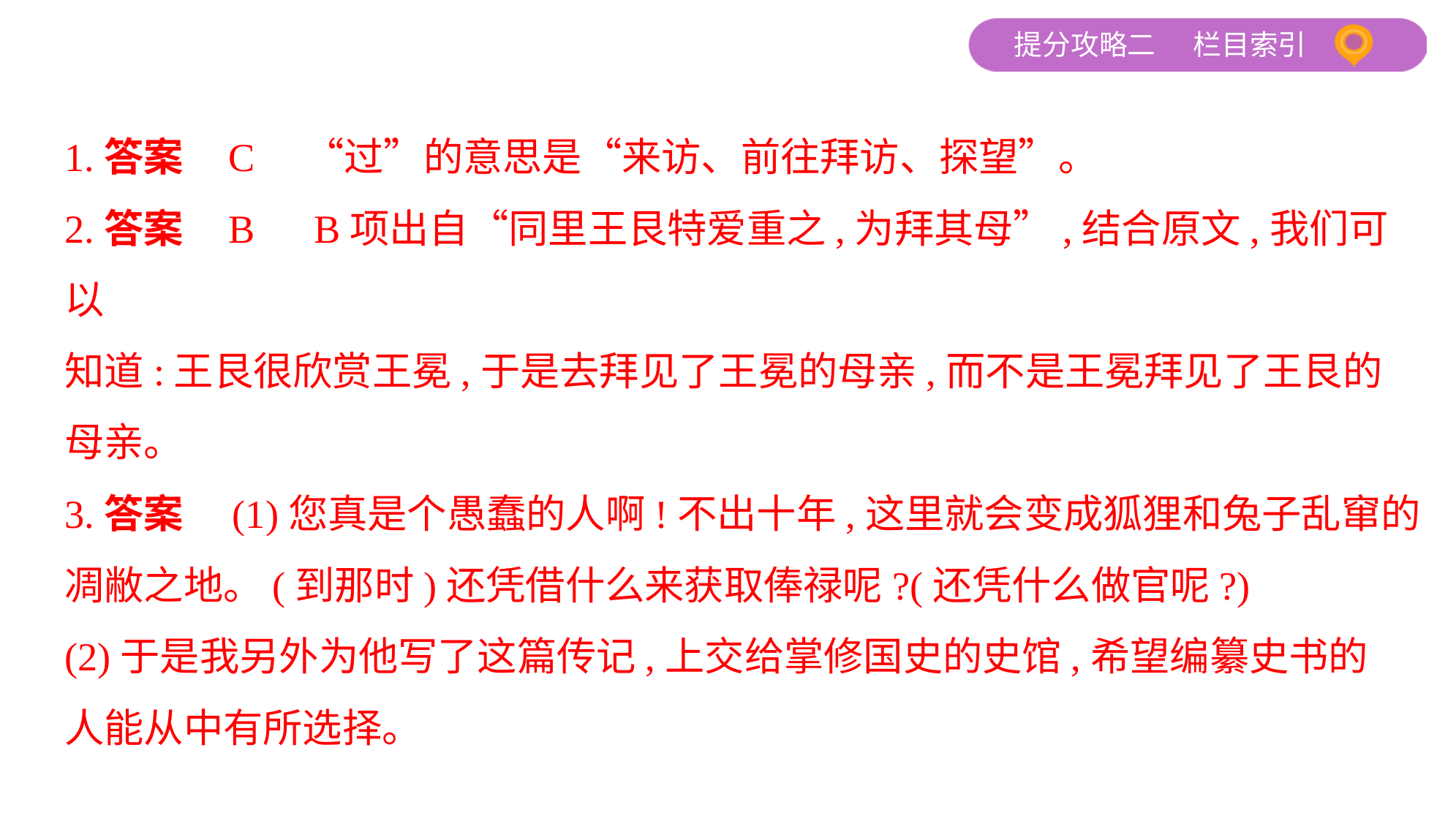

1.答案    C　“过”的意思是“来访、前往拜访、探望”。
2.答案    B　B项出自“同里王艮特爱重之,为拜其母”,结合原文,我们可以
知道:王艮很欣赏王冕,于是去拜见了王冕的母亲,而不是王冕拜见了王艮的
母亲。
3.答案　(1)您真是个愚蠢的人啊!不出十年,这里就会变成狐狸和兔子乱窜的
凋敝之地。(到那时)还凭借什么来获取俸禄呢?(还凭什么做官呢?)
(2)于是我另外为他写了这篇传记,上交给掌修国史的史馆,希望编纂史书的
人能从中有所选择。